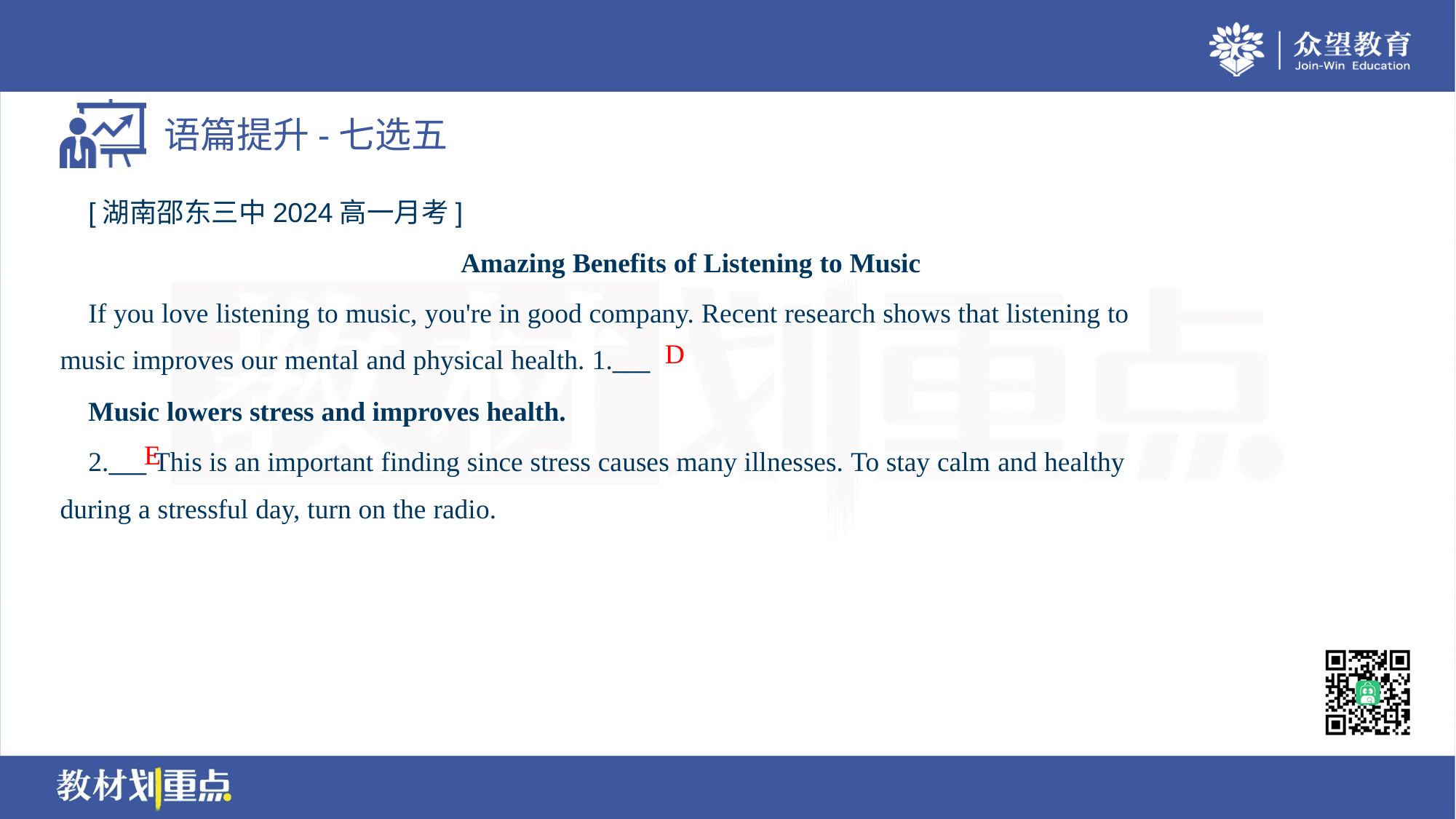

[湖南邵东三中2024高一月考]
Amazing Benefits of Listening to Music
    If you love listening to music, you're in good company. Recent research shows that listening to
music improves our mental and physical health. 1.___
D
    Music lowers stress and improves health.
    2.___ This is an important finding since stress causes many illnesses. To stay calm and healthy
during a stressful day, turn on the radio.
E